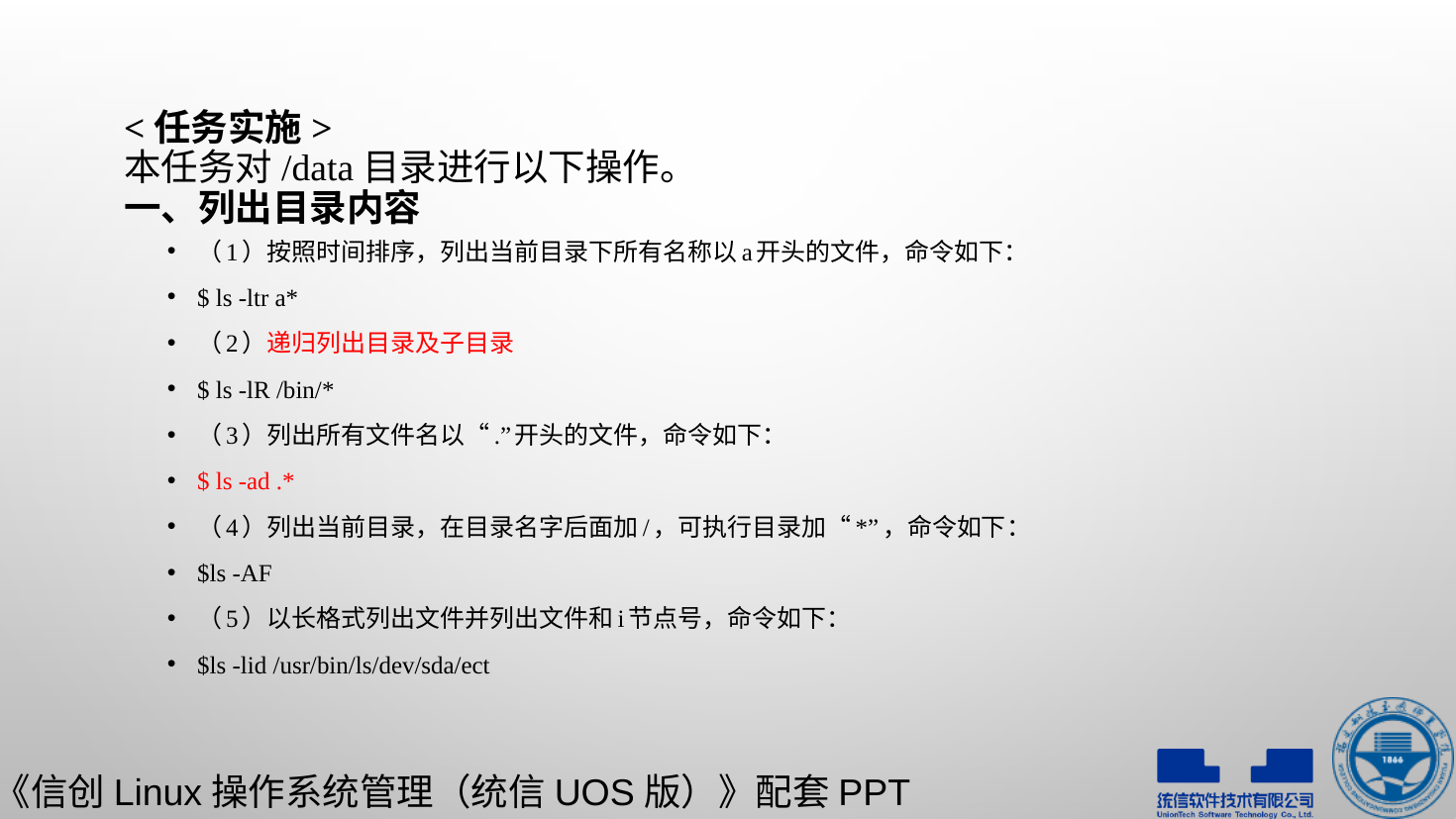

# <任务实施> 本任务对/data目录进行以下操作。 一、列出目录内容
（1）按照时间排序，列出当前目录下所有名称以a开头的文件，命令如下：
$ ls -ltr a*
（2）递归列出目录及子目录
$ ls -lR /bin/*
（3）列出所有文件名以“.”开头的文件，命令如下：
$ ls -ad .*
（4）列出当前目录，在目录名字后面加/，可执行目录加“*”，命令如下：
$ls -AF
（5）以长格式列出文件并列出文件和i节点号，命令如下：
$ls -lid /usr/bin/ls/dev/sda/ect